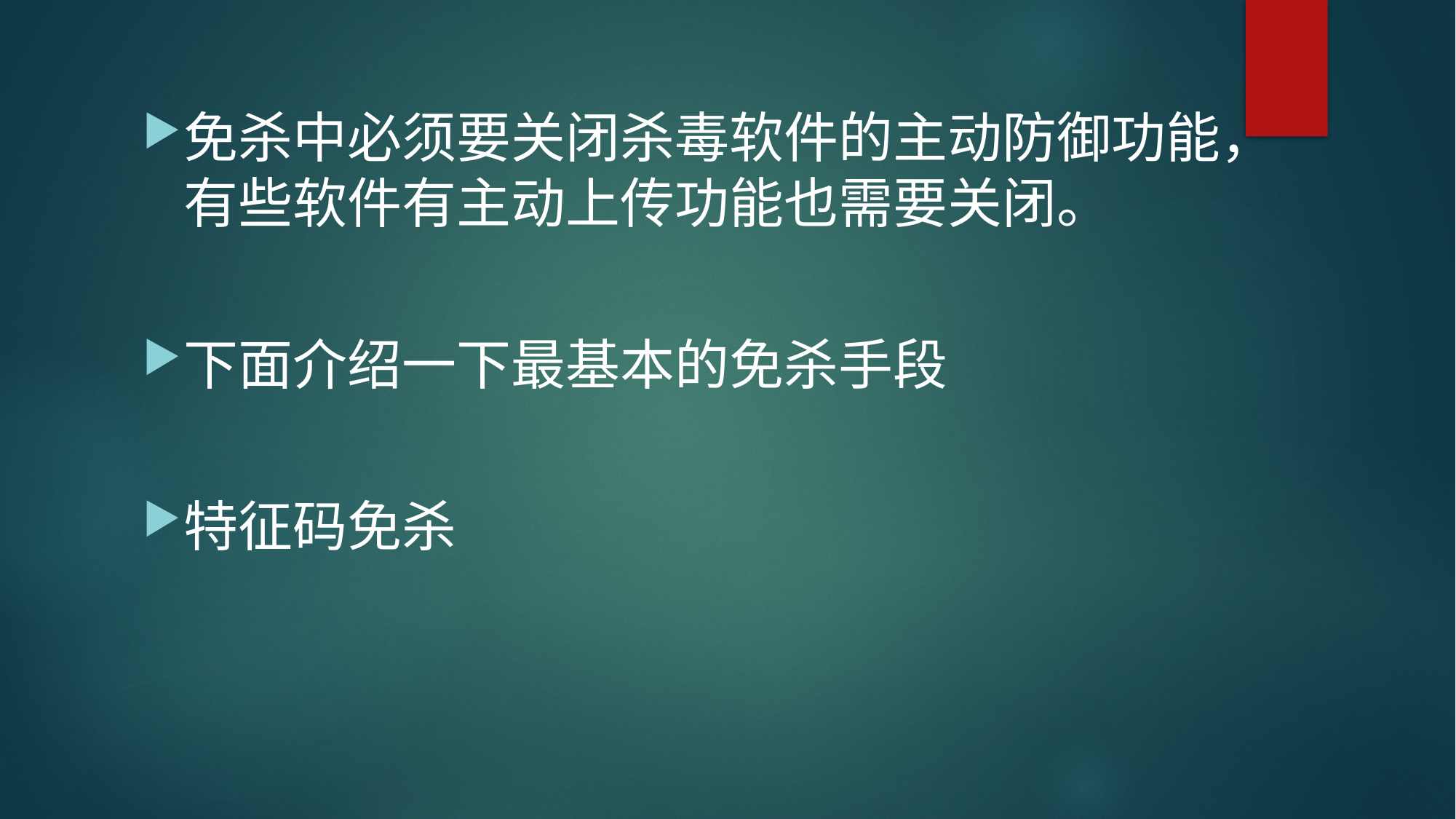

免杀中必须要关闭杀毒软件的主动防御功能，有些软件有主动上传功能也需要关闭。

下面介绍一下最基本的免杀手段

特征码免杀